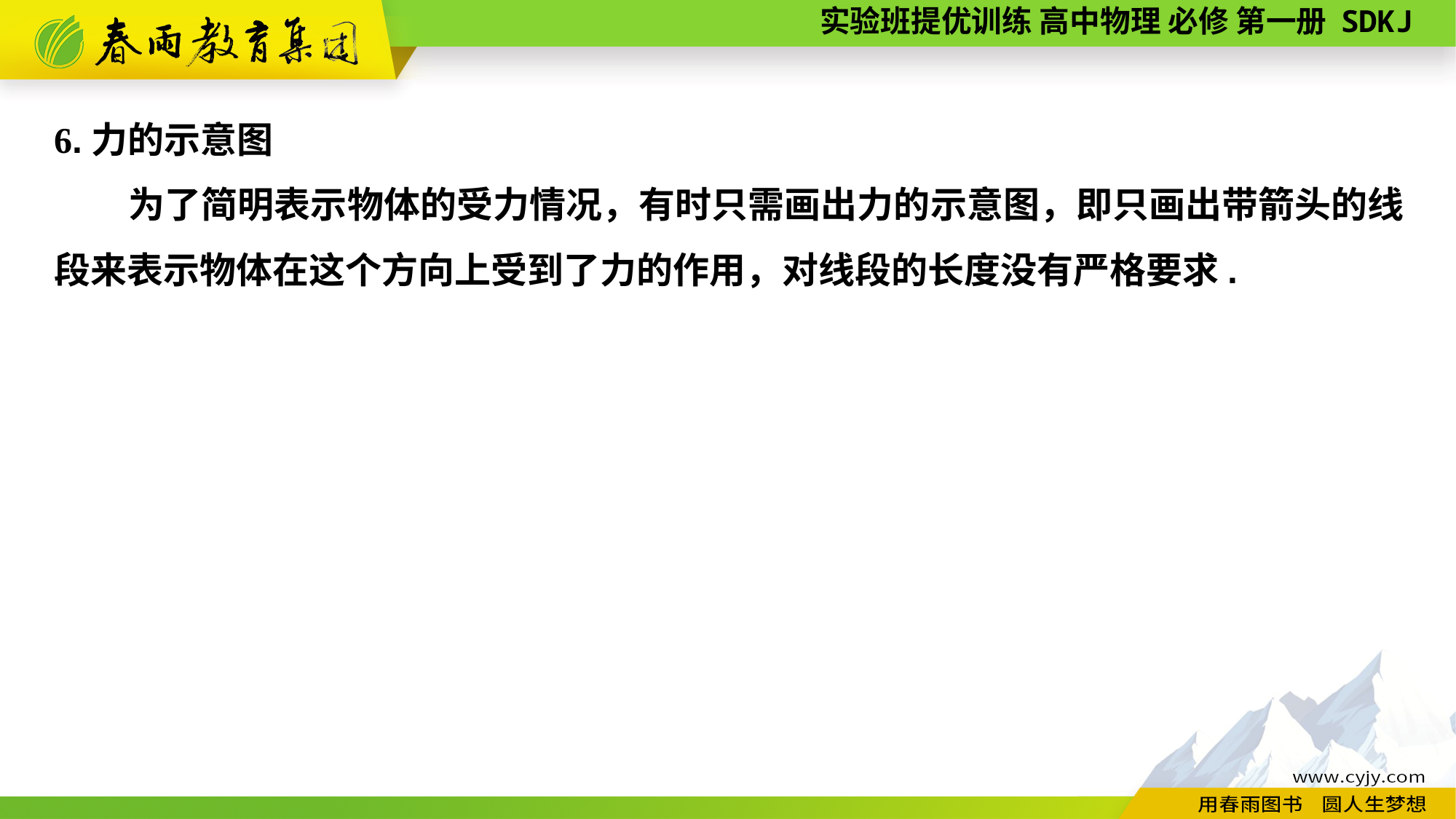

6.力的示意图
        为了简明表示物体的受力情况，有时只需画出力的示意图，即只画出带箭头的线段来表示物体在这个方向上受到了力的作用，对线段的长度没有严格要求.